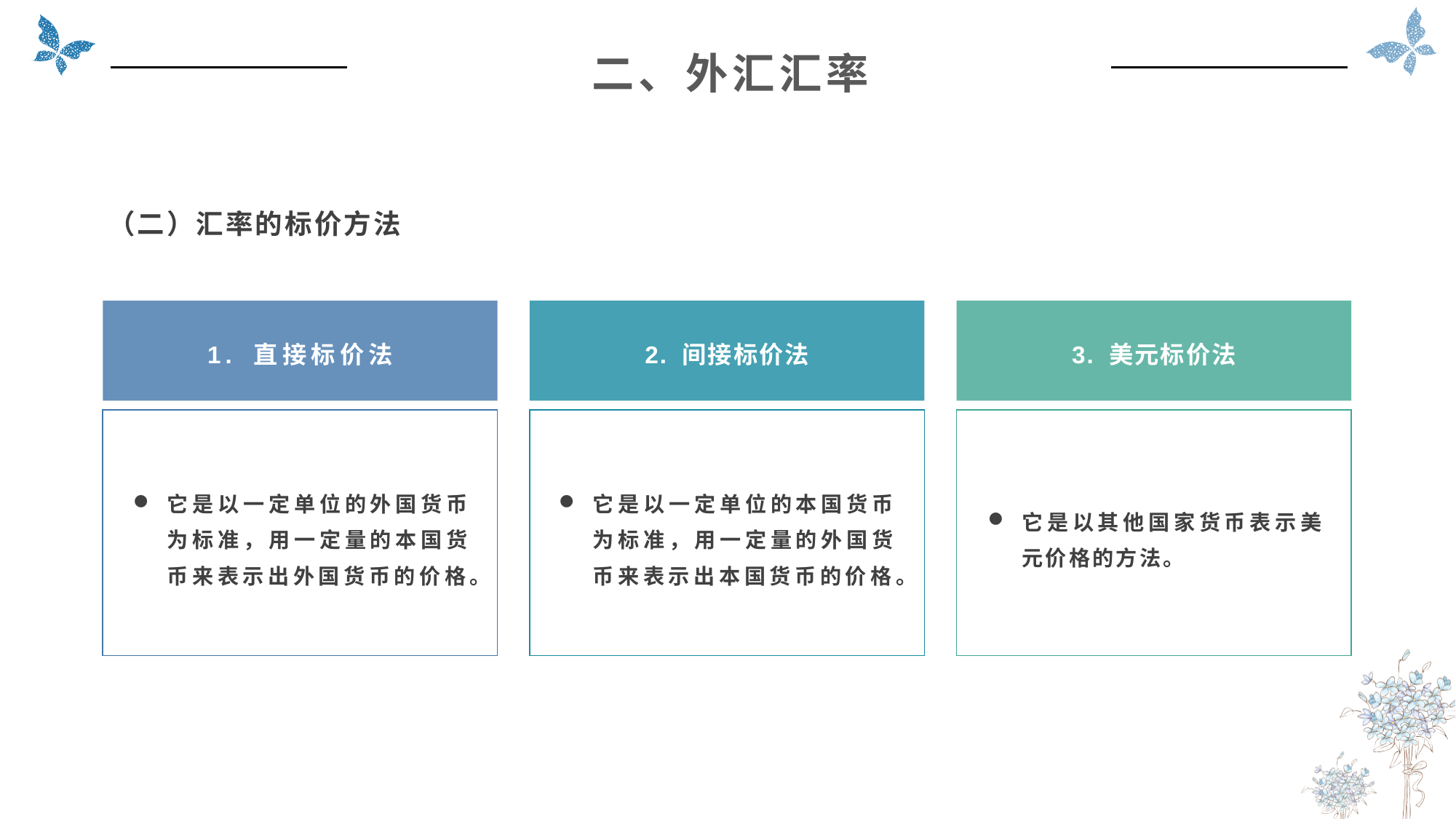

二、外汇汇率
（二）汇率的标价方法

2. 间接标价法
3. 美元标价法
1. 直接标价法

它是以一定单位的外国货币为标准，用一定量的本国货币来表示出外国货币的价格。
它是以一定单位的本国货币为标准，用一定量的外国货币来表示出本国货币的价格。
它是以其他国家货币表示美元价格的方法。